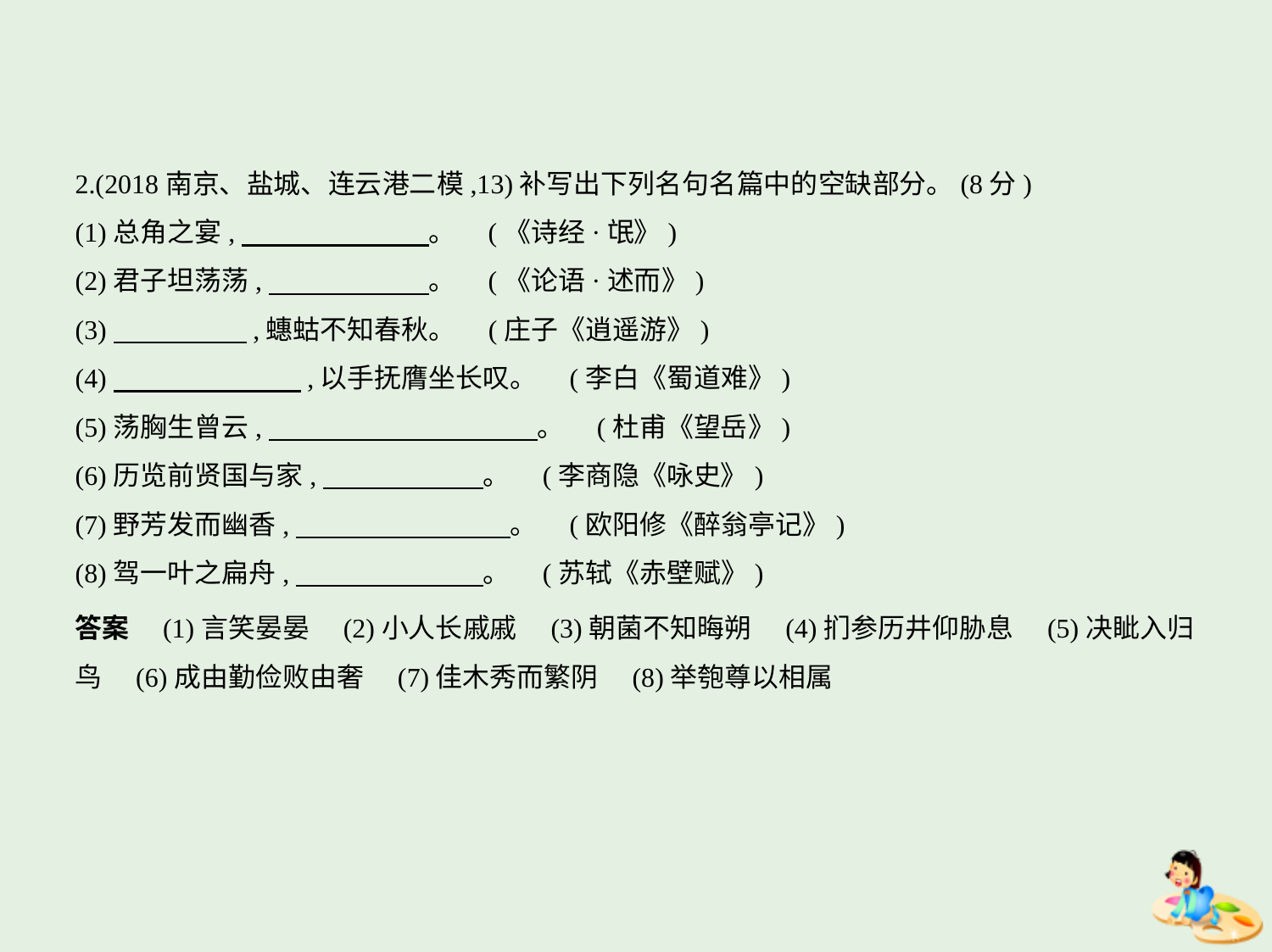

2.(2018南京、盐城、连云港二模,13)补写出下列名句名篇中的空缺部分。(8分)
(1)总角之宴,　　　　　　    。 (《诗经·氓》)
(2)君子坦荡荡,　　　　　    。 (《论语·述而》)
(3)　　　　    ,蟪蛄不知春秋。 (庄子《逍遥游》)
(4)　　　　　　    ,以手抚膺坐长叹。 (李白《蜀道难》)
(5)荡胸生曾云,　　　　　　　　　    。 (杜甫《望岳》)
(6)历览前贤国与家,　　　　　    。 (李商隐《咏史》)
(7)野芳发而幽香,　　　　　　　    。 (欧阳修《醉翁亭记》)
(8)驾一叶之扁舟,　　　　　　    。 (苏轼《赤壁赋》)
答案　(1)言笑晏晏　(2)小人长戚戚　(3)朝菌不知晦朔　(4)扪参历井仰胁息　(5)决眦入归
鸟　(6)成由勤俭败由奢　(7)佳木秀而繁阴　(8)举匏尊以相属